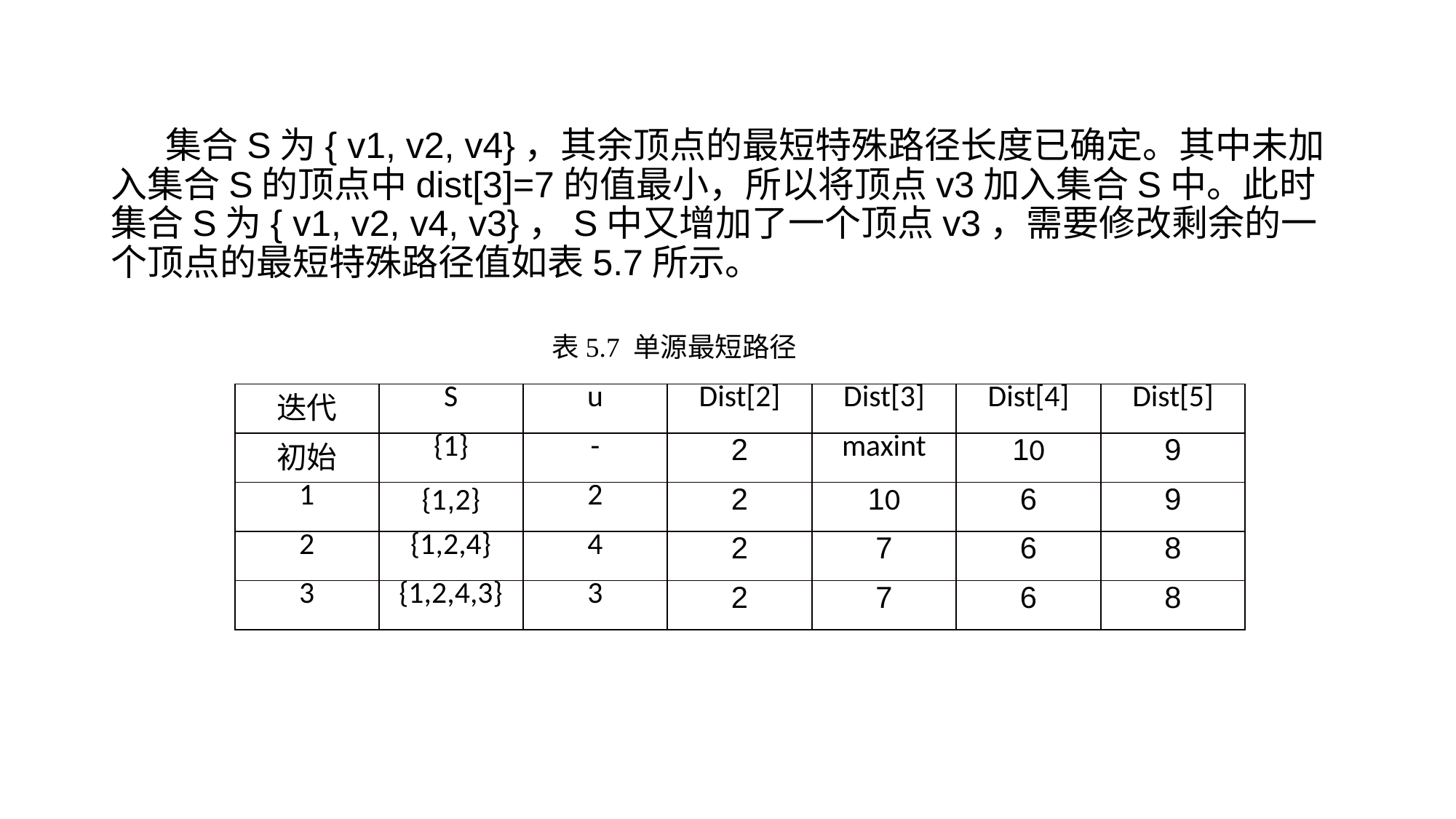

集合S为{ v1, v2, v4}，其余顶点的最短特殊路径长度已确定。其中未加入集合S的顶点中dist[3]=7的值最小，所以将顶点v3加入集合S中。此时集合S为{ v1, v2, v4, v3}，S中又增加了一个顶点v3，需要修改剩余的一个顶点的最短特殊路径值如表5.7所示。
表5.7 单源最短路径
| 迭代 | S | u | Dist[2] | Dist[3] | Dist[4] | Dist[5] |
| --- | --- | --- | --- | --- | --- | --- |
| 初始 | {1} | - | 2 | maxint | 10 | 9 |
| 1 | {1,2} | 2 | 2 | 10 | 6 | 9 |
| 2 | {1,2,4} | 4 | 2 | 7 | 6 | 8 |
| 3 | {1,2,4,3} | 3 | 2 | 7 | 6 | 8 |